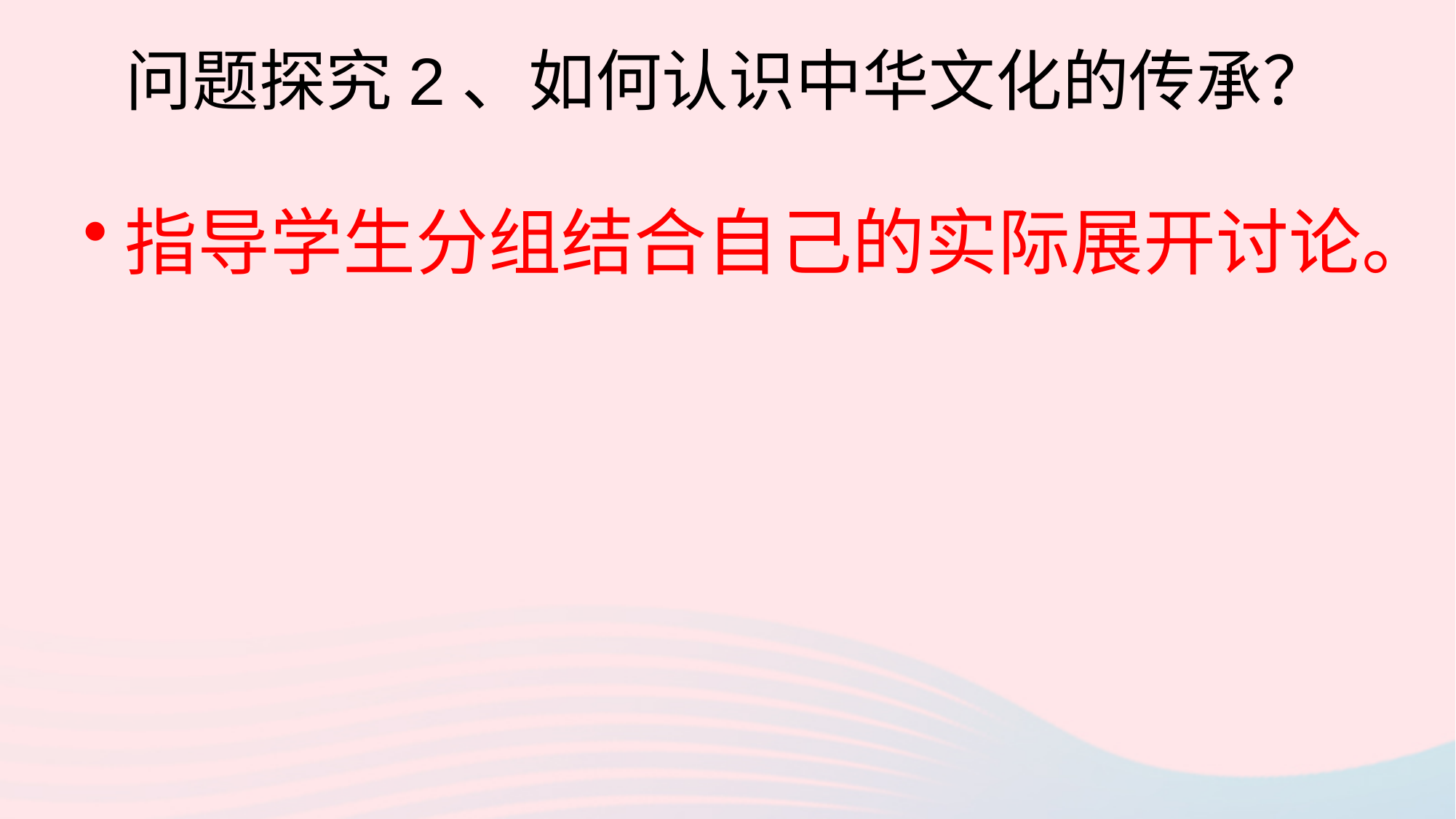

# 问题探究2、如何认识中华文化的传承？
指导学生分组结合自己的实际展开讨论。